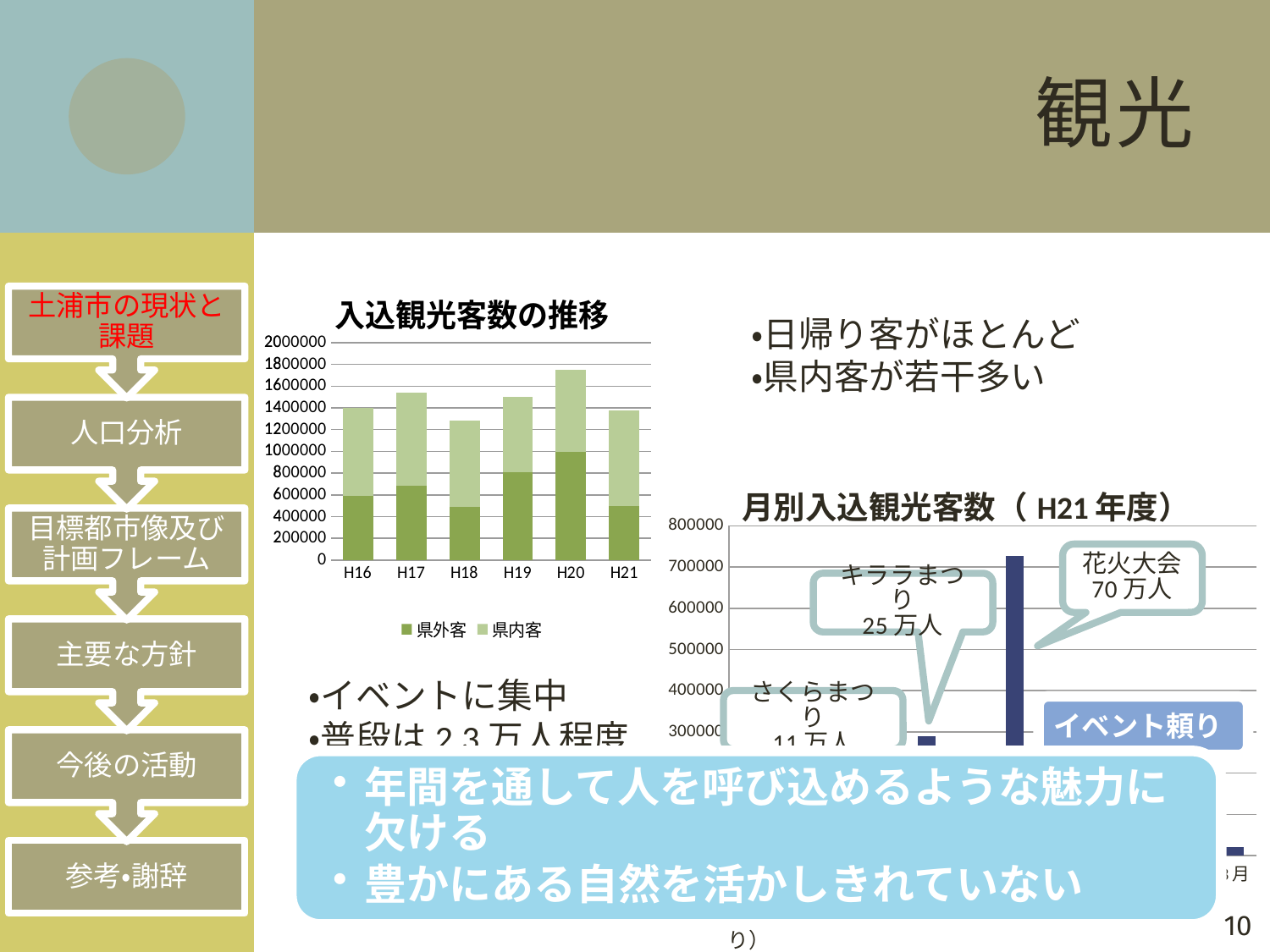

# 観光

### Chart: 入込観光客数の推移

| Category | 日帰り | 宿泊 |
|---|---|---|
| H16 | 1277700.0 | 121700.0 |
| H17 | 1437800.0 | 104500.0 |
| H18 | 950500.0 | 333900.0 |
| H19 | 1307100.0 | 195300.0 |
| H20 | 1520300.0 | 227200.0 |
| H21 | 1320800.0 | 55000.0 |

### Chart: 入込観光客数の推移

| Category | 県外客 | 県内客 |
|---|---|---|
| H16 | 592400.0 | 807000.0 |
| H17 | 685500.0 | 856900.0 |
| H18 | 488100.0 | 796300.0 |
| H19 | 811300.0 | 691100.0 |
| H20 | 996100.0 | 751400.0 |
| H21 | 495300.0 | 880500.0 |
参考・謝辞
今後の活動
主要な方針
目標都市像及び計画フレーム
人口分析
土浦市の現状と課題
・日帰り客がほとんど
・県内客が若干多い

### Chart: 月別入込観光客数（H21年度）

| Category |  |
|---|---|
| 4月 | 133600.0 |
| 5月 | 24900.0 |
| 6月 | 22600.0 |
| 7月 | 30800.0 |
| 8月 | 289500.0 |
| 9月 | 30600.0 |
| 10月 | 727500.0 |
| 11月 | 28600.0 |
| 12月 | 27500.0 |
| 1月 | 21100.0 |
| 2月 | 18600.0 |
| 3月 | 20500.0 |
・イベントに集中
・普段は2,3万人程度
イベント頼り

年間を通して人を呼び込めるような魅力に欠ける
豊かにある自然を活かしきれていない
10
（平成16～21年度　茨城県観光客動態調査より）